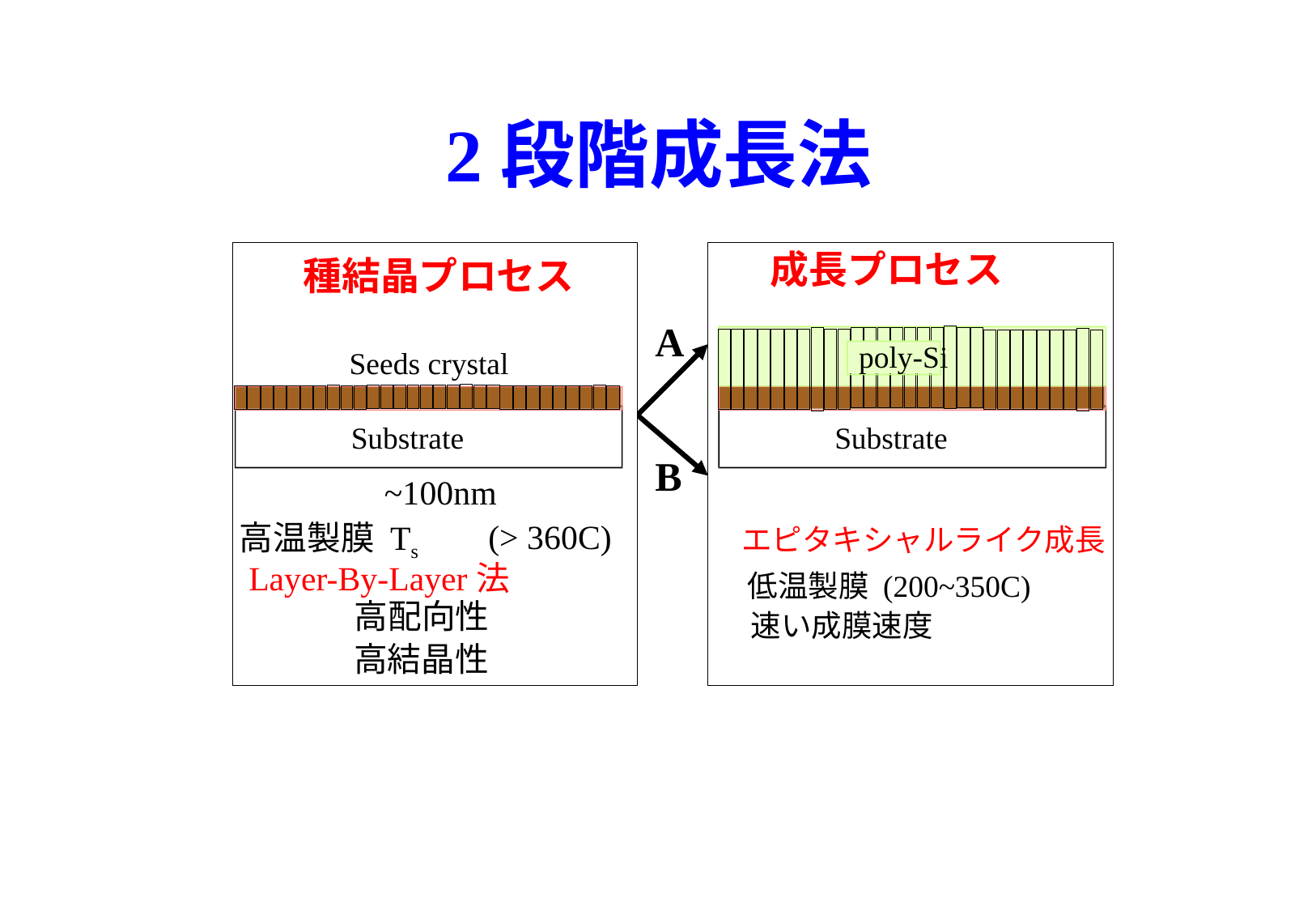

# 2段階成長法

成長プロセス
種結晶プロセス
A

poly-Si

Seeds crystal

Substrate
Substrate
B
~100nm
 (> 360C)
高温製膜 Ts
エピタキシャルライク成長
Layer-By-Layer法
低温製膜 (200~350C)

高配向性
速い成膜速度
高結晶性